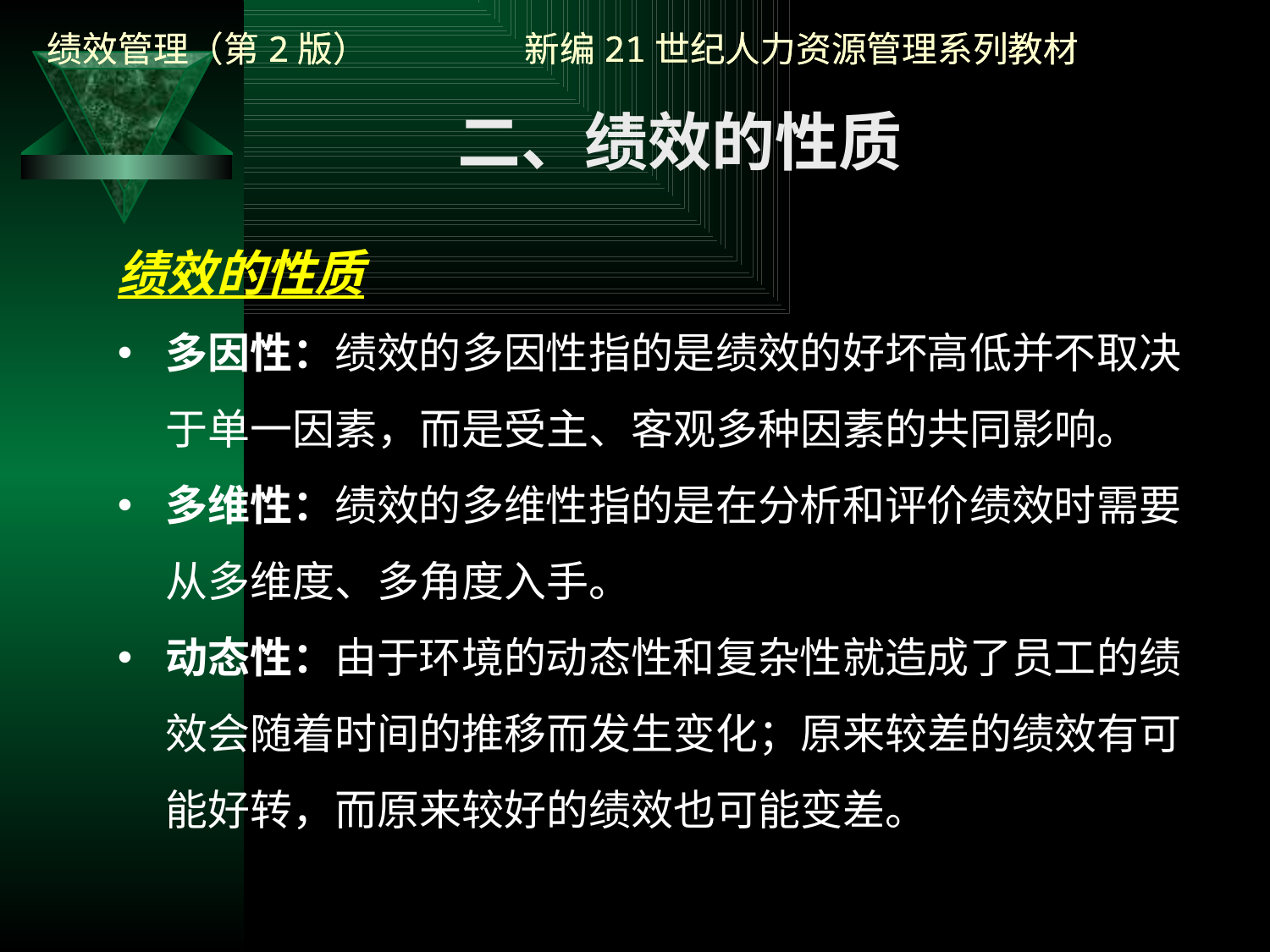

二、绩效的性质
绩效的性质
多因性：绩效的多因性指的是绩效的好坏高低并不取决于单一因素，而是受主、客观多种因素的共同影响。
多维性：绩效的多维性指的是在分析和评价绩效时需要从多维度、多角度入手。
动态性：由于环境的动态性和复杂性就造成了员工的绩效会随着时间的推移而发生变化；原来较差的绩效有可能好转，而原来较好的绩效也可能变差。